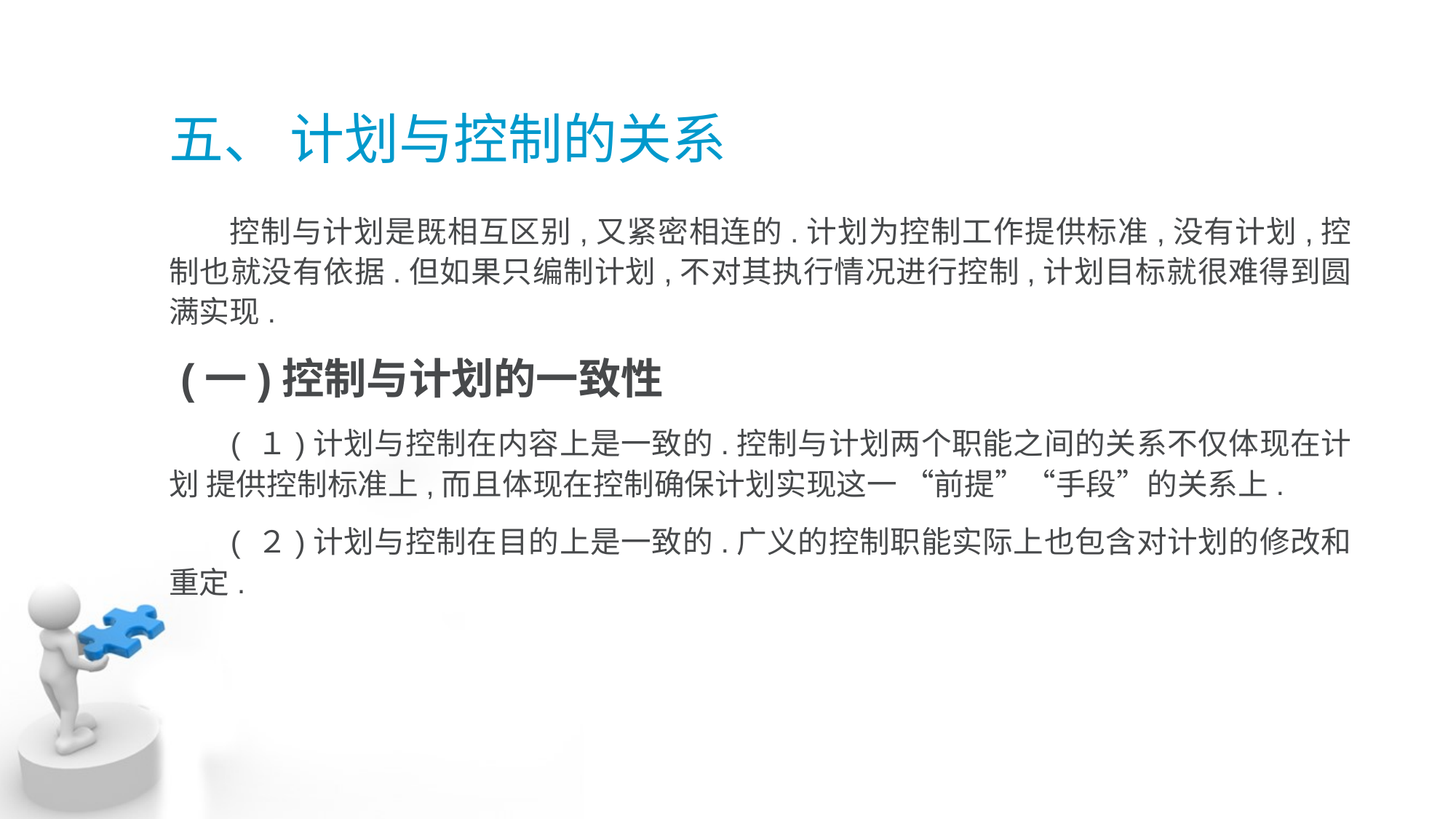

# 五、 计划与控制的关系
       控制与计划是既相互区别,又紧密相连的.计划为控制工作提供标准,没有计划,控 制也就没有依据.但如果只编制计划,不对其执行情况进行控制,计划目标就很难得到圆满实现.
 (一)控制与计划的一致性
       ( １)计划与控制在内容上是一致的.控制与计划两个职能之间的关系不仅体现在计划 提供控制标准上,而且体现在控制确保计划实现这一 “前提”“手段”的关系上.
       ( ２)计划与控制在目的上是一致的.广义的控制职能实际上也包含对计划的修改和 重定.